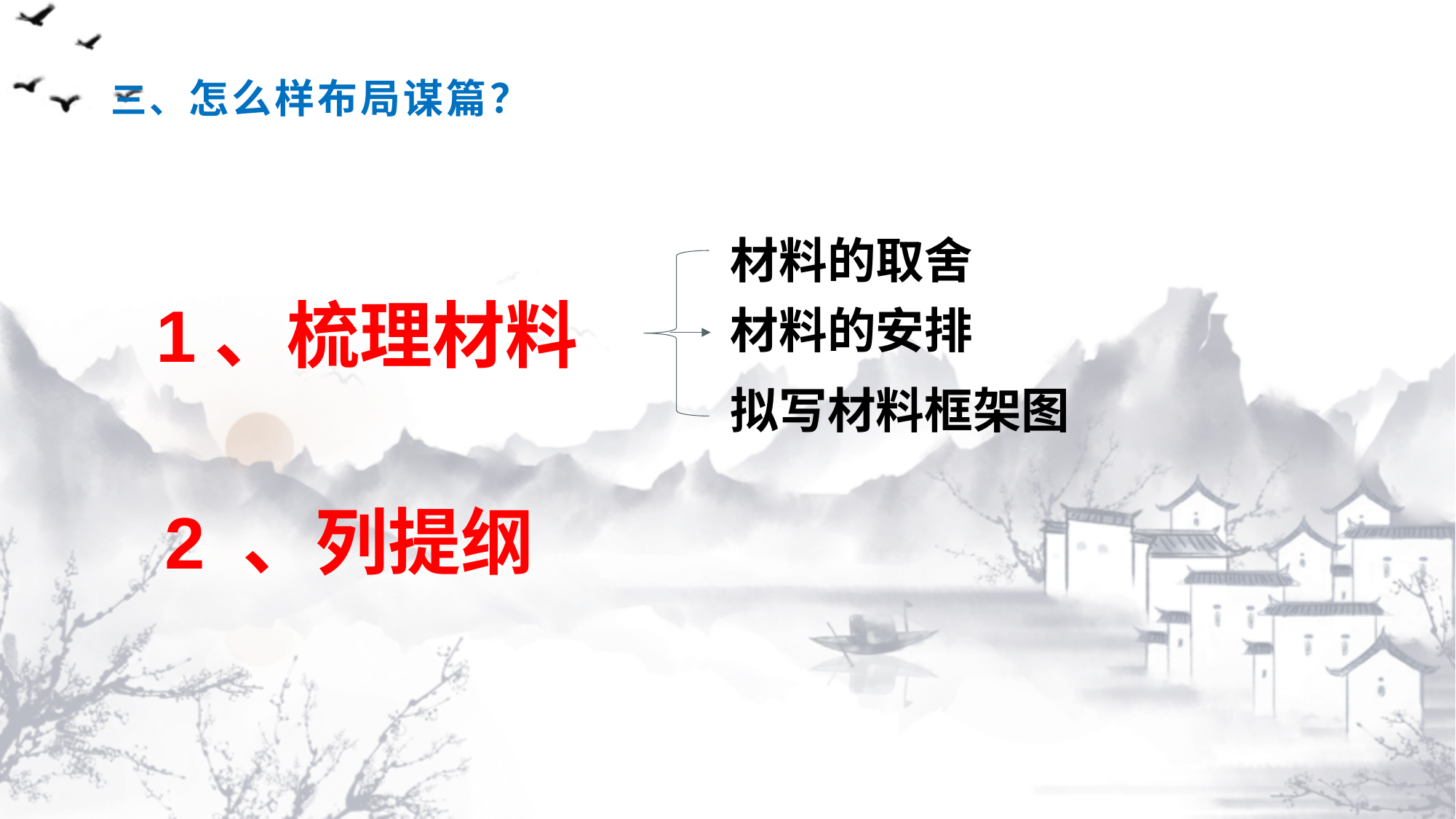

# 三、怎么样布局谋篇？
材料的取舍

1、梳理材料
材料的安排
拟写材料框架图
2 、列提纲